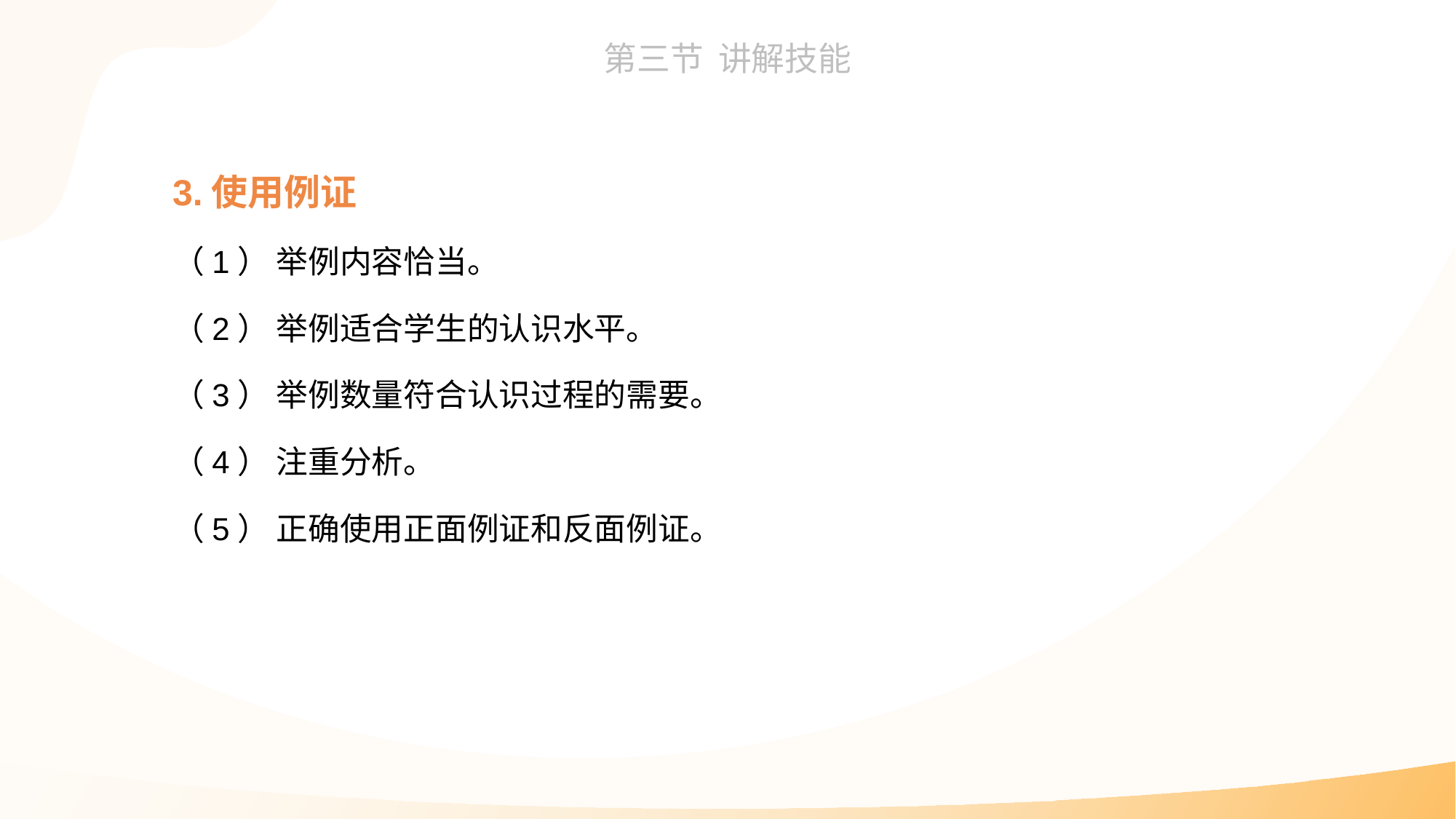

3.使用例证
（1） 举例内容恰当。
（2） 举例适合学生的认识水平。
（3） 举例数量符合认识过程的需要。
（4） 注重分析。
（5） 正确使用正面例证和反面例证。